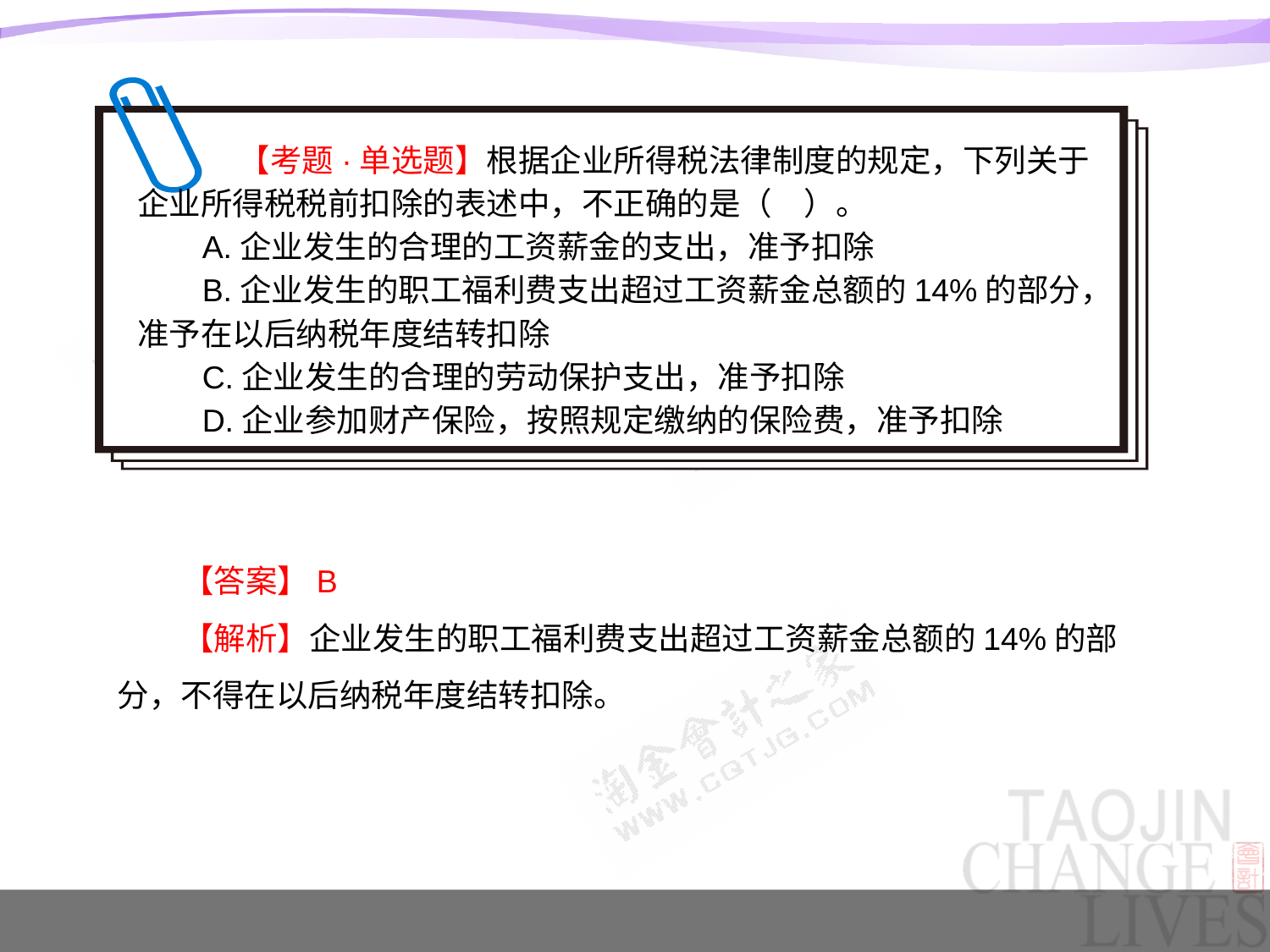

【考题·单选题】根据企业所得税法律制度的规定，下列关于企业所得税税前扣除的表述中，不正确的是（　）。
A.企业发生的合理的工资薪金的支出，准予扣除
B.企业发生的职工福利费支出超过工资薪金总额的14%的部分，准予在以后纳税年度结转扣除
C.企业发生的合理的劳动保护支出，准予扣除
D.企业参加财产保险，按照规定缴纳的保险费，准予扣除

【答案】B
【解析】企业发生的职工福利费支出超过工资薪金总额的14%的部分，不得在以后纳税年度结转扣除。